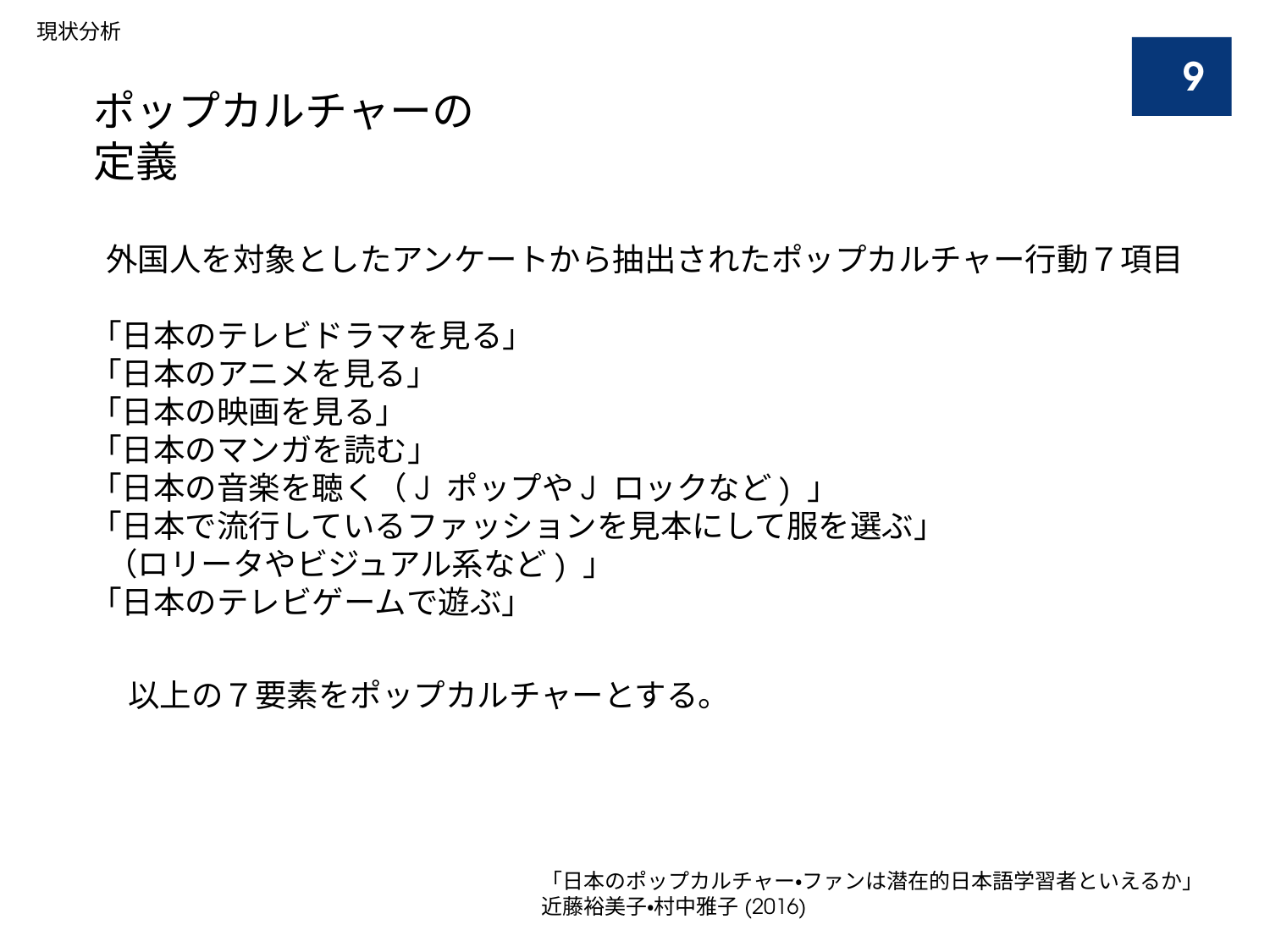

現状分析
9
ポップカルチャーの定義

外国人を対象としたアンケートから抽出されたポップカルチャー行動７項目

｢日本のテレビドラマを見る｣
｢日本のアニメを見る｣
｢日本の映画を見る」
｢日本のマンガを読む」
｢日本の音楽を聴く（J ポップやJ ロックなど) 」
｢日本で流行しているファッションを見本にして服を選ぶ」
（ロリータやビジュアル系など) 」
｢日本のテレビゲームで遊ぶ」

以上の７要素をポップカルチャーとする。
「日本のポップカルチャー・ファンは潜在的日本語学習者といえるか」
近藤裕美子・村中雅子(2016)